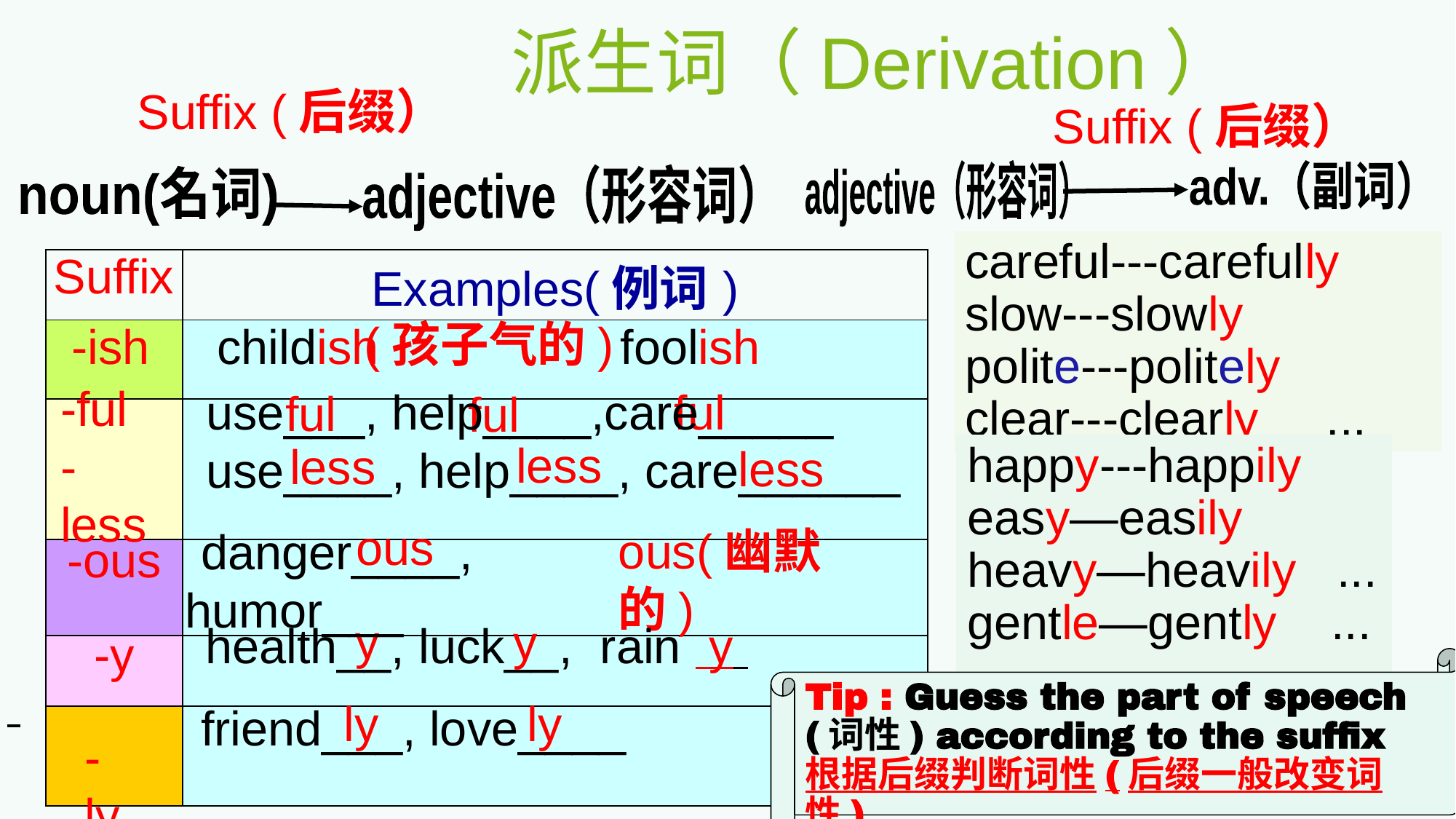

派生词（Derivation）
      Suffix (后缀）
Suffix (后缀）
adjective（形容词）
adv.（副词）
adjective（形容词）
 noun(名词)
careful---carefully
slow---slowly
polite---politely
clear---clearly     ...
| Suffix | Examples(例词) |
| --- | --- |
|  |  |
|  |  |
|  |  |
|  |  |
|  |  |
(孩子气的)
-ish     childish
foolish
-ful
-less
ful
use___, help____,care_____
use____, help____, care______
ful
ful
less
less
less
happy---happily
easy—easily
heavy—heavily   ...
gentle—gently    ...

ous
ous(幽默的)
danger____, humor___
-ous
y
y
             health__, luck__,  rain  y
-y
Tip : Guess the part of speech (词性) according to the suffix
根据后缀判断词性(后缀一般改变词性)
ly
ly
 friend___, love____
-ly